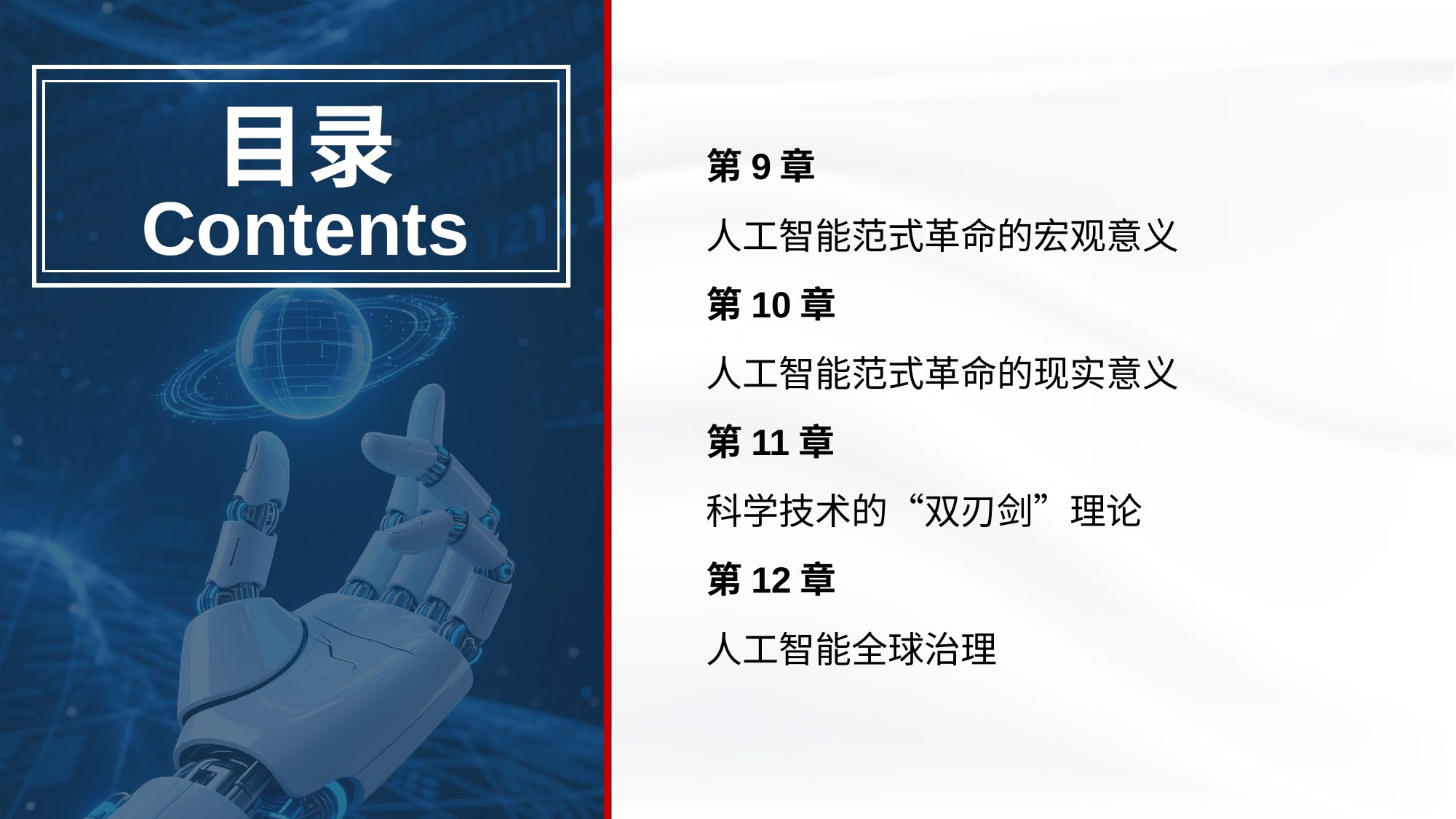

第9章
人工智能范式革命的宏观意义
第10章
人工智能范式革命的现实意义
第11章
科学技术的“双刃剑”理论
第12章
人工智能全球治理